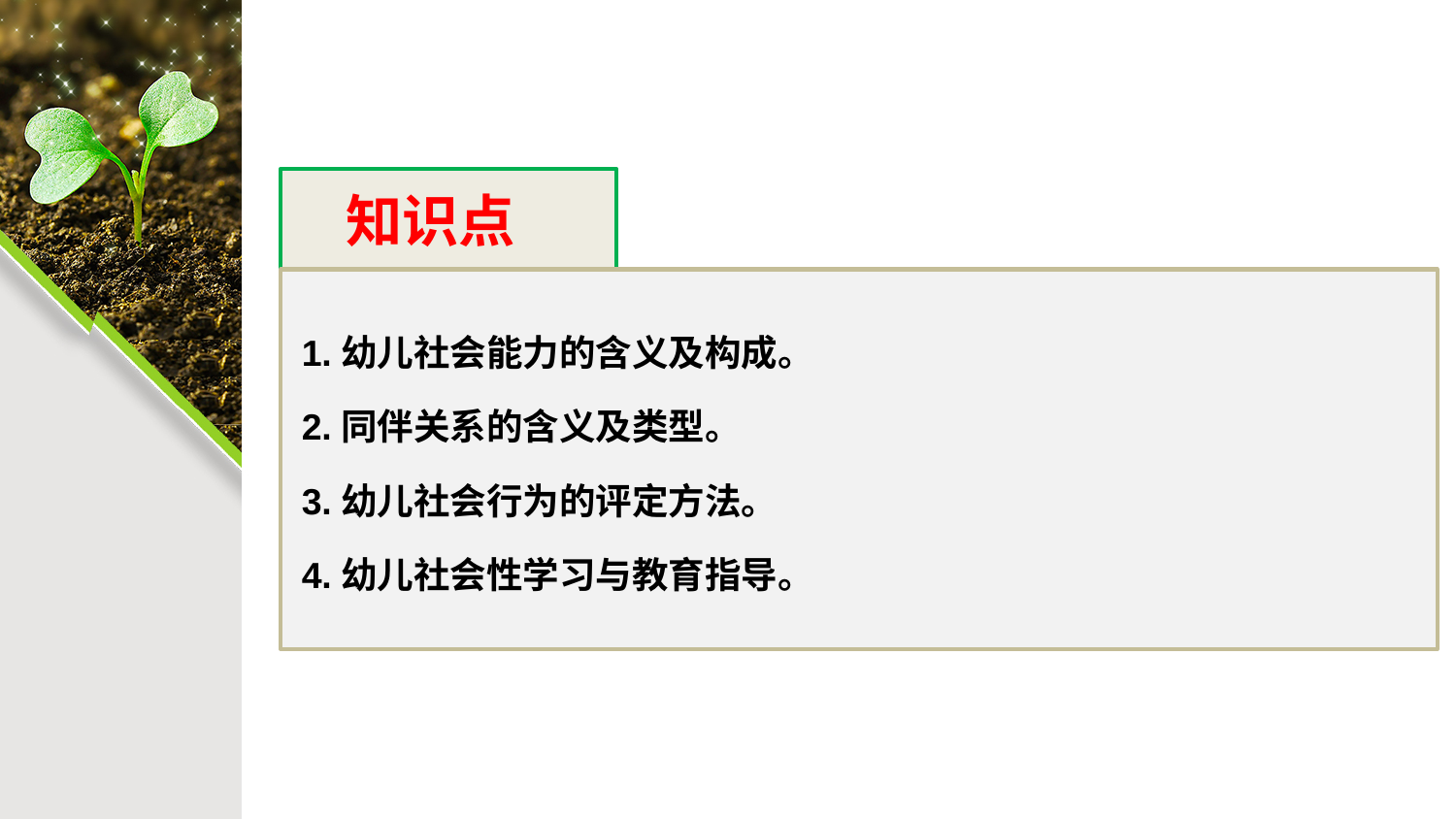

知识点

1.幼儿社会能力的含义及构成。
2.同伴关系的含义及类型。
3.幼儿社会行为的评定方法。
4.幼儿社会性学习与教育指导。